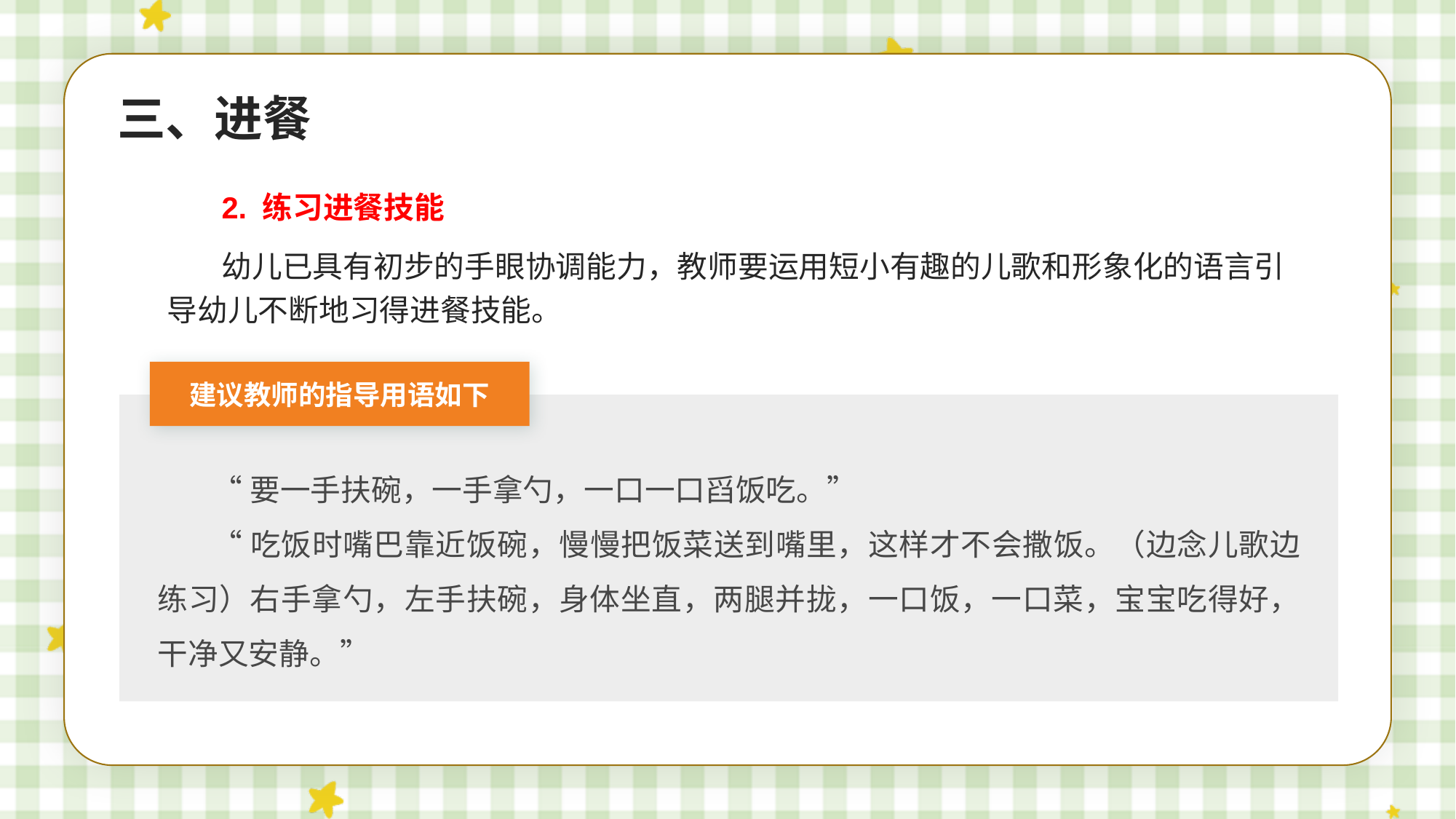

三、进餐
2. 练习进餐技能
幼儿已具有初步的手眼协调能力，教师要运用短小有趣的儿歌和形象化的语言引导幼儿不断地习得进餐技能。
建议教师的指导用语如下
“要一手扶碗，一手拿勺，一口一口舀饭吃。”
“吃饭时嘴巴靠近饭碗，慢慢把饭菜送到嘴里，这样才不会撒饭。（边念儿歌边练习）右手拿勺，左手扶碗，身体坐直，两腿并拢，一口饭，一口菜，宝宝吃得好，干净又安静。”